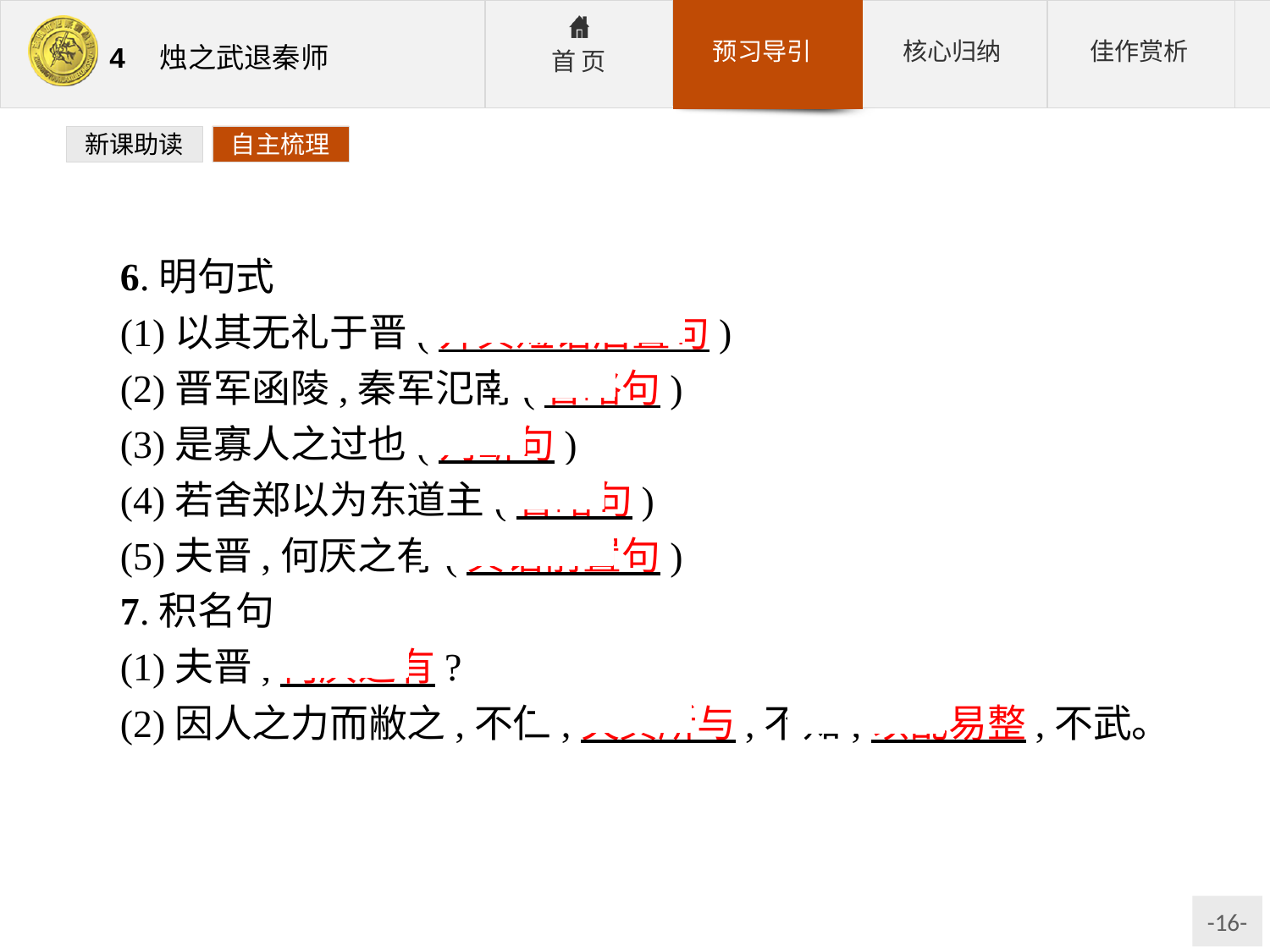

新课助读
自主梳理
6.明句式
(1)以其无礼于晋(介宾短语后置句)
(2)晋军函陵,秦军氾南(省略句)
(3)是寡人之过也(判断句)
(4)若舍郑以为东道主(省略句)
(5)夫晋,何厌之有(宾语前置句)
7.积名句
(1)夫晋,何厌之有?
(2)因人之力而敝之,不仁;失其所与,不知;以乱易整,不武。